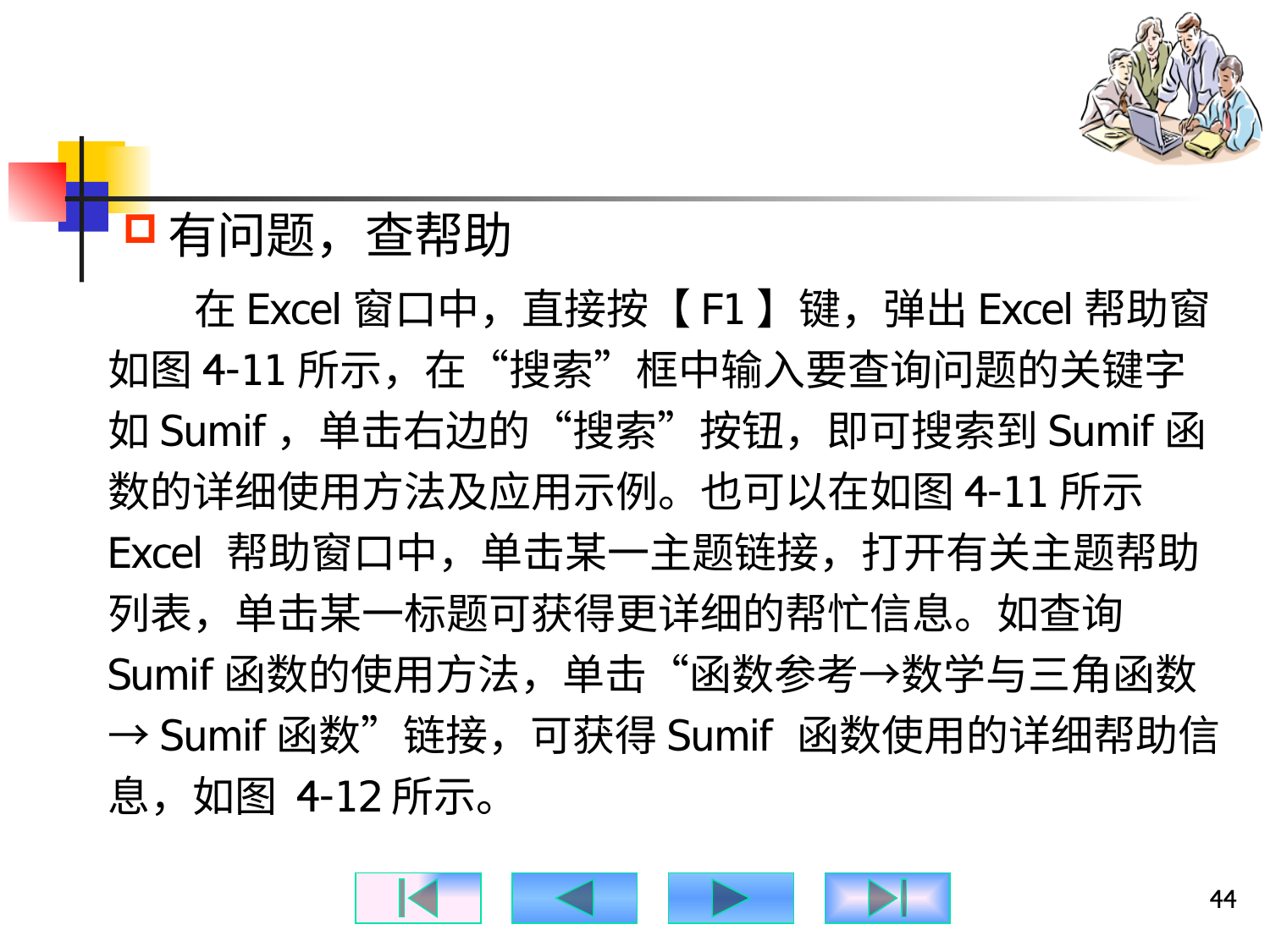

#
有问题，查帮助
        在Excel窗口中，直接按【F1】键，弹出Excel帮助窗如图4-11所示，在“搜索”框中输入要查询问题的关键字如Sumif，单击右边的“搜索”按钮，即可搜索到Sumif函数的详细使用方法及应用示例。也可以在如图4-11所示Excel 帮助窗口中，单击某一主题链接，打开有关主题帮助列表，单击某一标题可获得更详细的帮忙信息。如查询Sumif函数的使用方法，单击“函数参考→数学与三角函数→Sumif函数”链接，可获得Sumif 函数使用的详细帮助信息，如图 4-12所示。

44